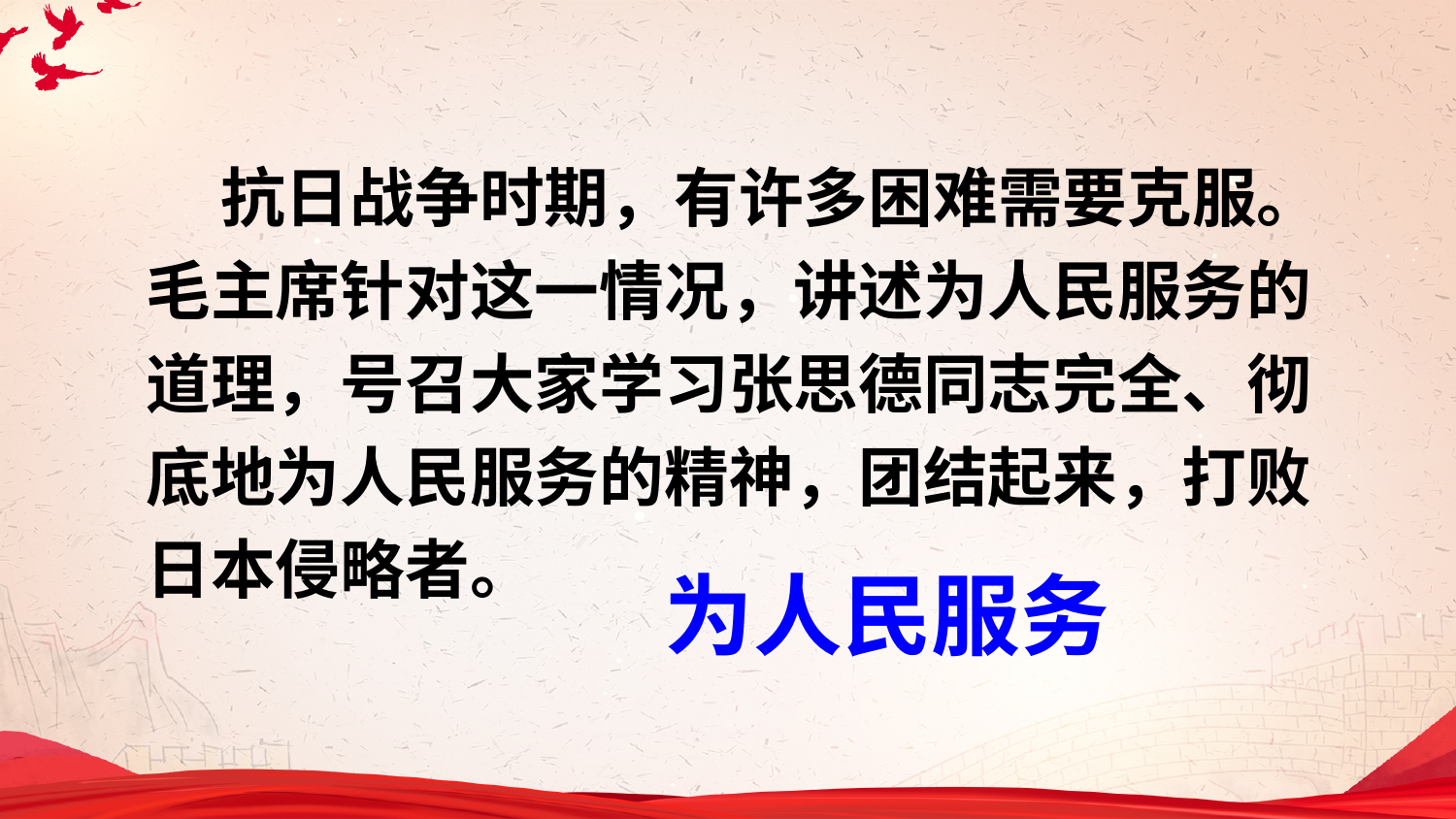

抗日战争时期，有许多困难需要克服。毛主席针对这一情况，讲述为人民服务的道理，号召大家学习张思德同志完全、彻底地为人民服务的精神，团结起来，打败日本侵略者。
为人民服务